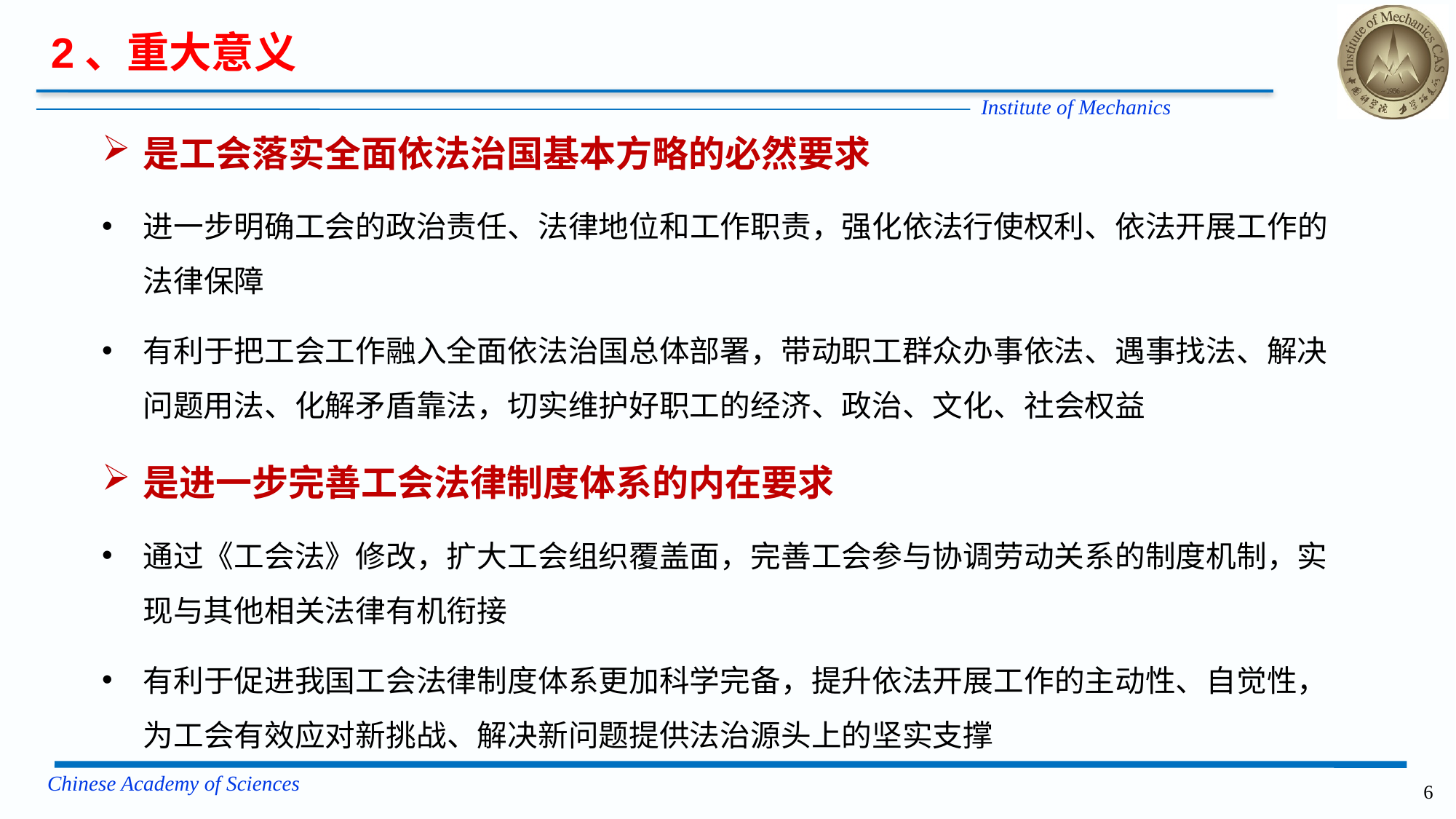

2、重大意义
是工会落实全面依法治国基本方略的必然要求
进一步明确工会的政治责任、法律地位和工作职责，强化依法行使权利、依法开展工作的法律保障
有利于把工会工作融入全面依法治国总体部署，带动职工群众办事依法、遇事找法、解决问题用法、化解矛盾靠法，切实维护好职工的经济、政治、文化、社会权益
是进一步完善工会法律制度体系的内在要求
通过《工会法》修改，扩大工会组织覆盖面，完善工会参与协调劳动关系的制度机制，实现与其他相关法律有机衔接
有利于促进我国工会法律制度体系更加科学完备，提升依法开展工作的主动性、自觉性，为工会有效应对新挑战、解决新问题提供法治源头上的坚实支撑
6